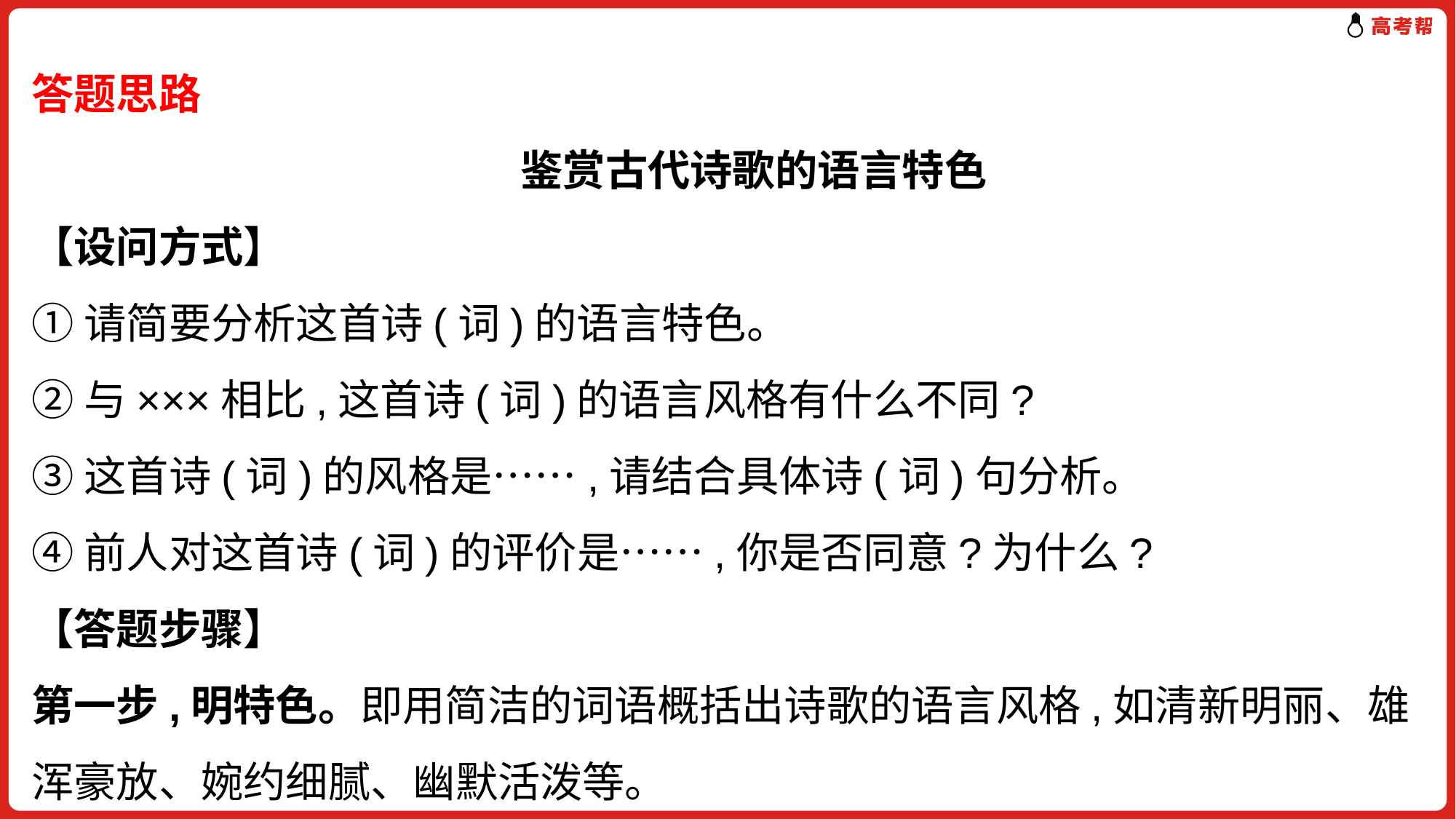

答题思路
　鉴赏古代诗歌的语言特色
【设问方式】
①请简要分析这首诗(词)的语言特色。
②与×××相比,这首诗(词)的语言风格有什么不同?
③这首诗(词)的风格是……,请结合具体诗(词)句分析。
④前人对这首诗(词)的评价是……,你是否同意?为什么?
【答题步骤】
第一步,明特色。即用简洁的词语概括出诗歌的语言风格,如清新明丽、雄浑豪放、婉约细腻、幽默活泼等。